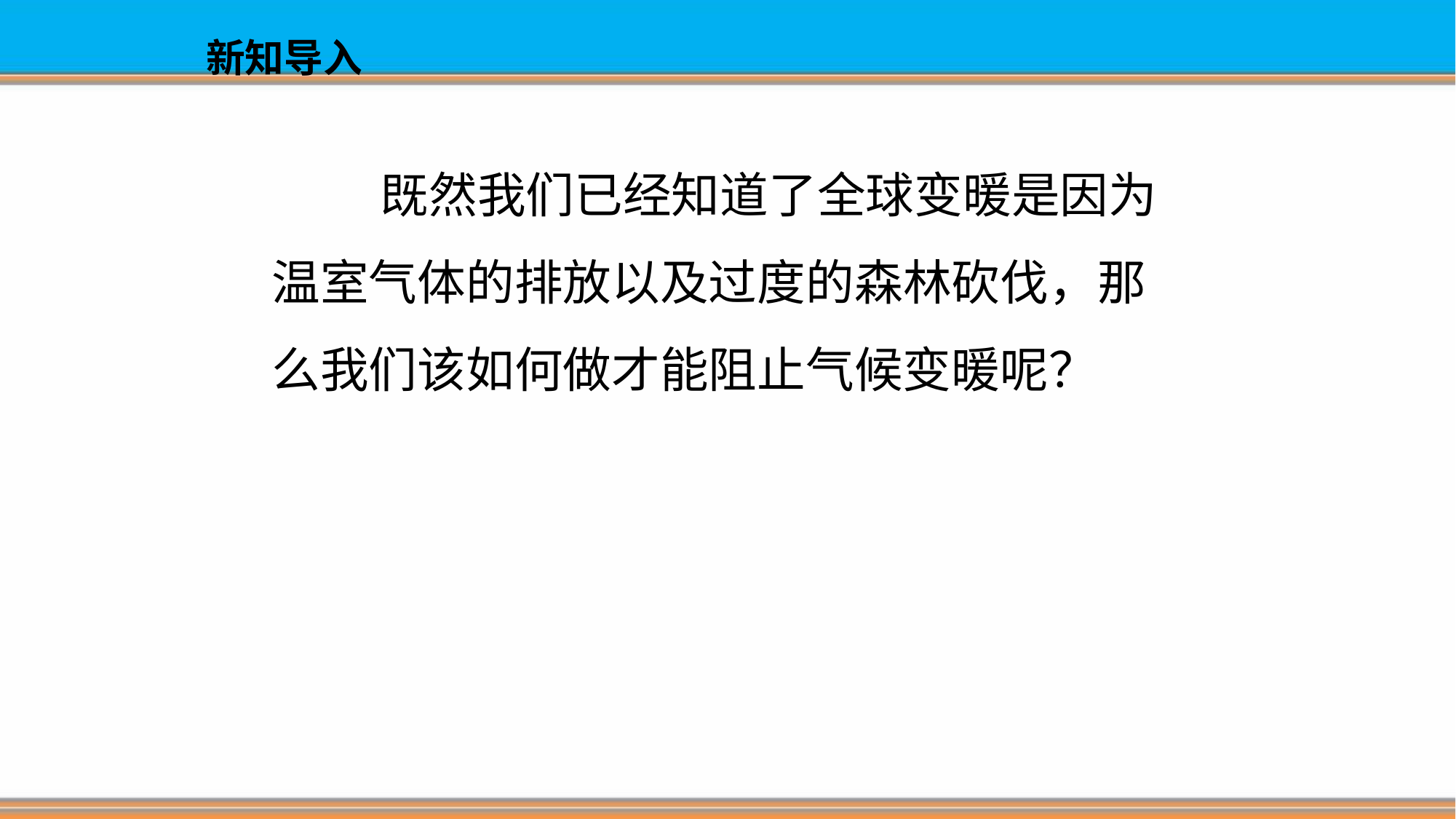

# 新知导入
 既然我们已经知道了全球变暖是因为温室气体的排放以及过度的森林砍伐，那么我们该如何做才能阻止气候变暖呢？